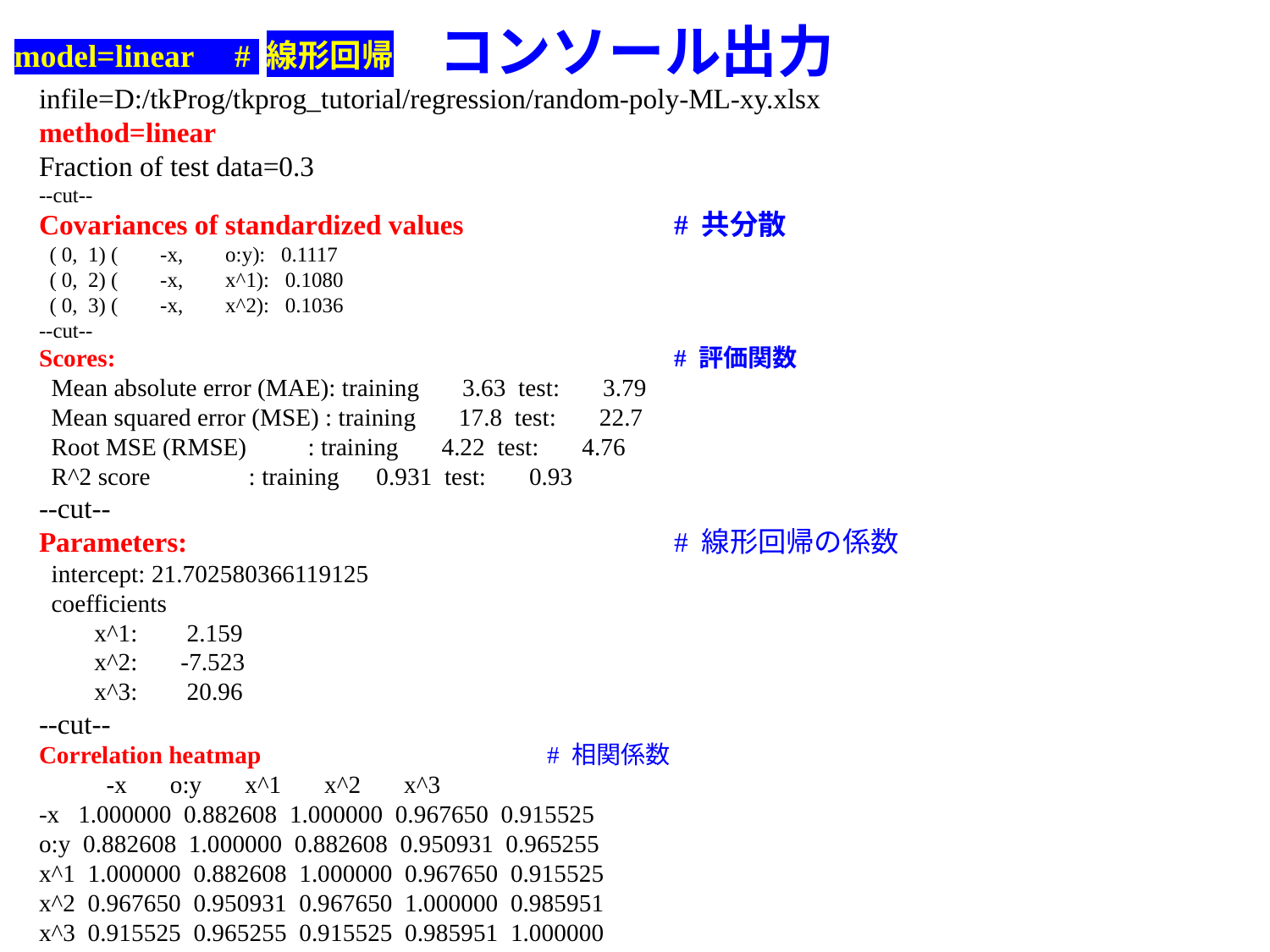

コンソール出力
model=linear     # 線形回帰
infile=D:/tkProg/tkprog_tutorial/regression/random-poly-ML-xy.xlsx
method=linear
Fraction of test data=0.3
--cut--
Covariances of standardized values		# 共分散
  ( 0,  1) (        -x,        o:y):   0.1117
  ( 0,  2) (        -x,        x^1):   0.1080
  ( 0,  3) (        -x,        x^2):   0.1036
--cut--
Scores:					# 評価関数
  Mean absolute error (MAE): training       3.63  test:       3.79
  Mean squared error (MSE) : training       17.8  test:       22.7
  Root MSE (RMSE)          : training       4.22  test:       4.76
  R^2 score                : training      0.931  test:       0.93
--cut--
Parameters:				# 線形回帰の係数
  intercept: 21.702580366119125
  coefficients
         x^1:        2.159
         x^2:       -7.523
         x^3:        20.96
--cut--
Correlation heatmap			# 相関係数
           -x       o:y       x^1       x^2       x^3
-x   1.000000  0.882608  1.000000  0.967650  0.915525
o:y  0.882608  1.000000  0.882608  0.950931  0.965255
x^1  1.000000  0.882608  1.000000  0.967650  0.915525
x^2  0.967650  0.950931  0.967650  1.000000  0.985951
x^3  0.915525  0.965255  0.915525  0.985951  1.000000